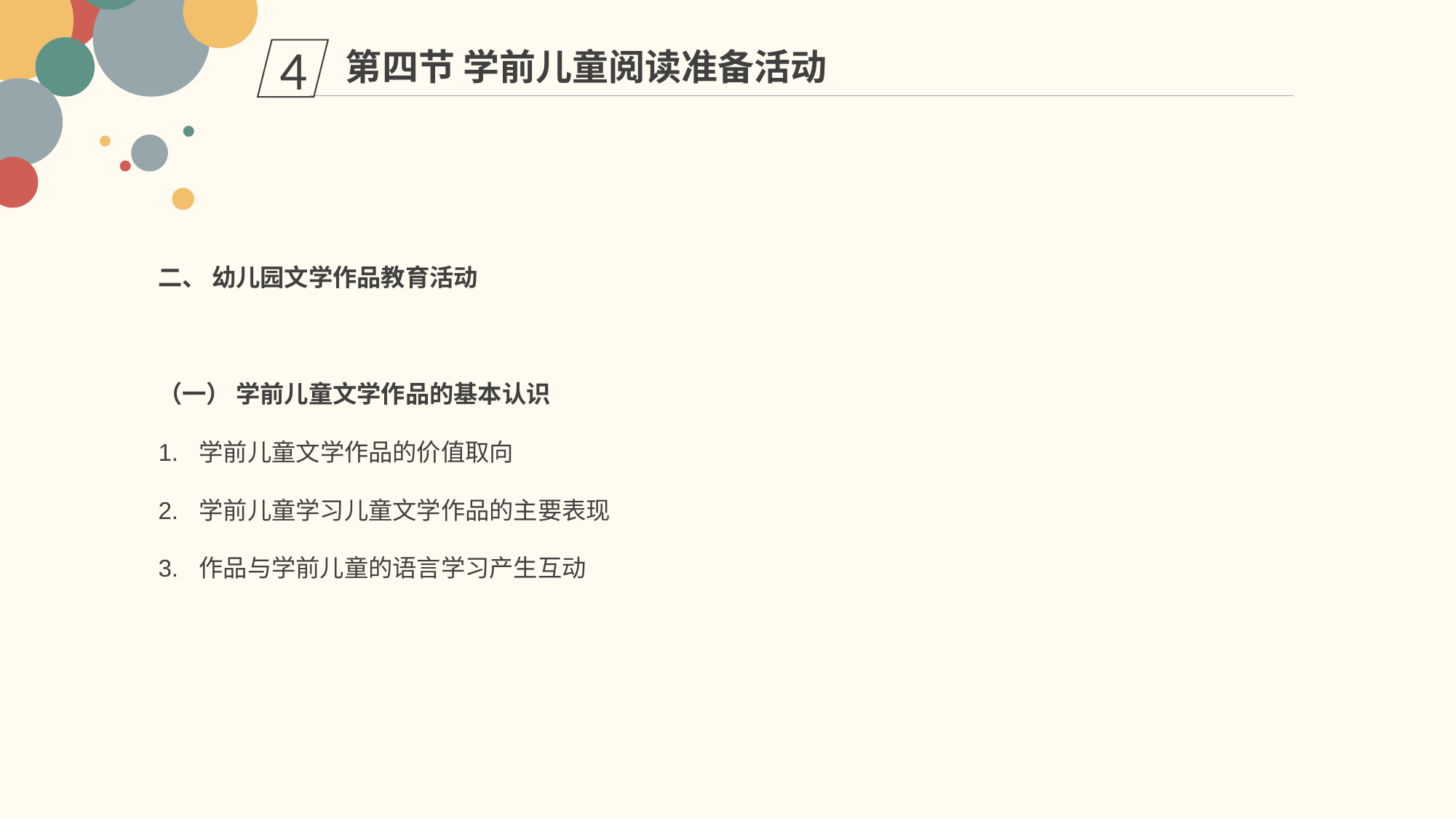

第四节 学前儿童阅读准备活动
4
二、 幼儿园文学作品教育活动

（一） 学前儿童文学作品的基本认识
学前儿童文学作品的价值取向
学前儿童学习儿童文学作品的主要表现
作品与学前儿童的语言学习产生互动